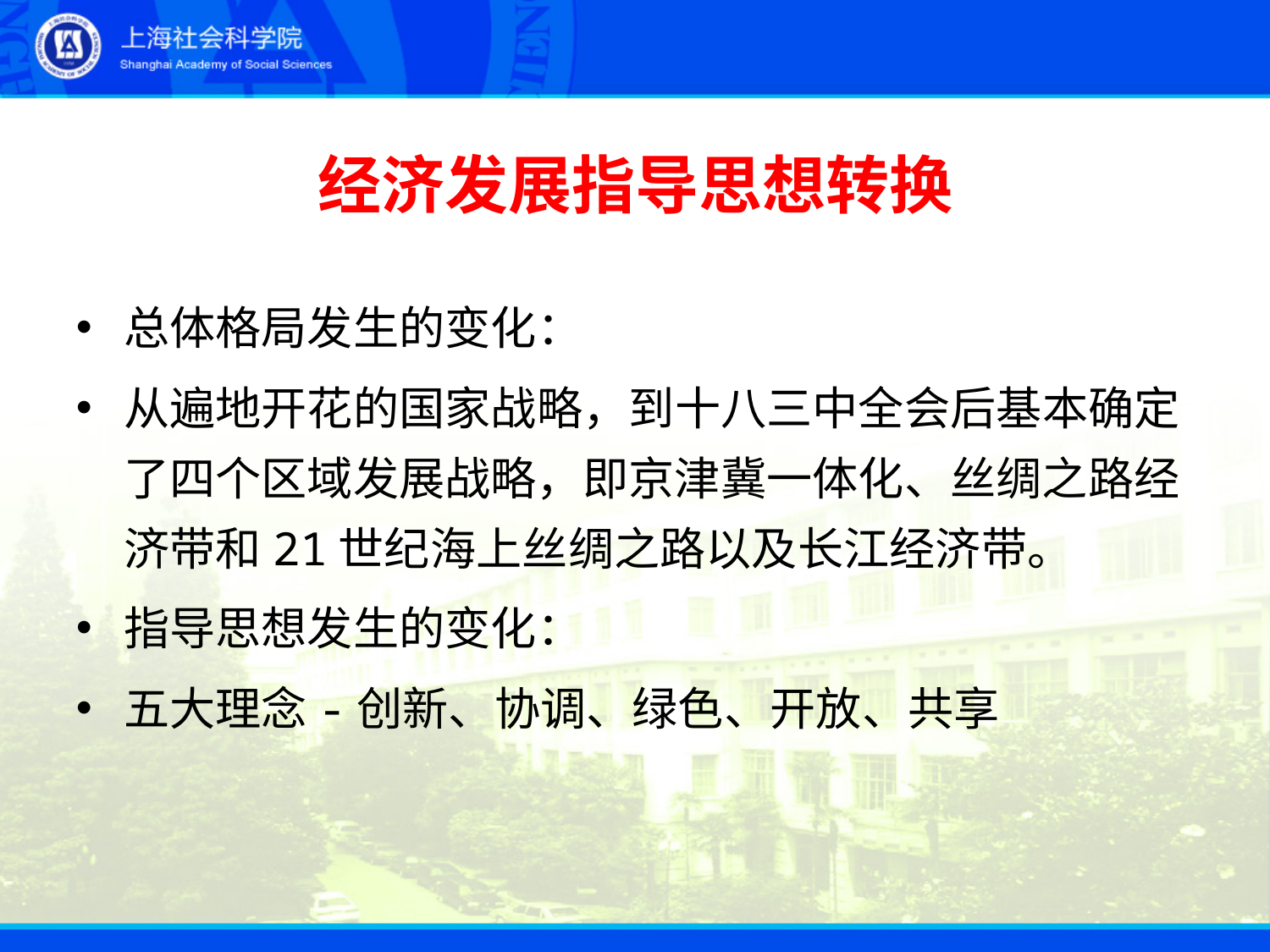

# 经济发展指导思想转换
总体格局发生的变化：
从遍地开花的国家战略，到十八三中全会后基本确定了四个区域发展战略，即京津冀一体化、丝绸之路经济带和21世纪海上丝绸之路以及长江经济带。
指导思想发生的变化：
五大理念-创新、协调、绿色、开放、共享